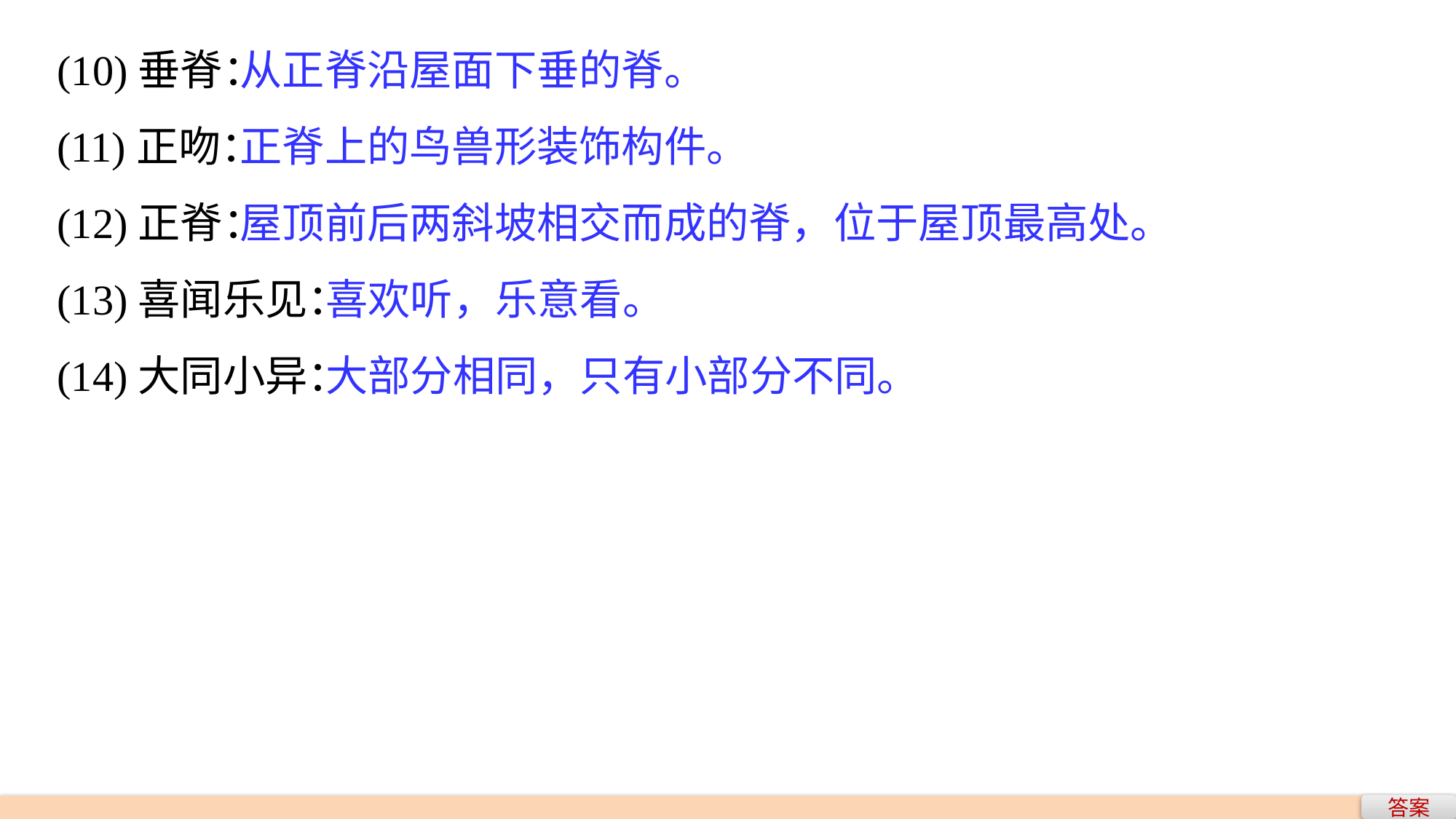

(10)垂脊：
(11)正吻：
(12)正脊：
(13)喜闻乐见：
(14)大同小异：
从正脊沿屋面下垂的脊。
正脊上的鸟兽形装饰构件。
屋顶前后两斜坡相交而成的脊，位于屋顶最高处。
        喜欢听，乐意看。
        大部分相同，只有小部分不同。
答案